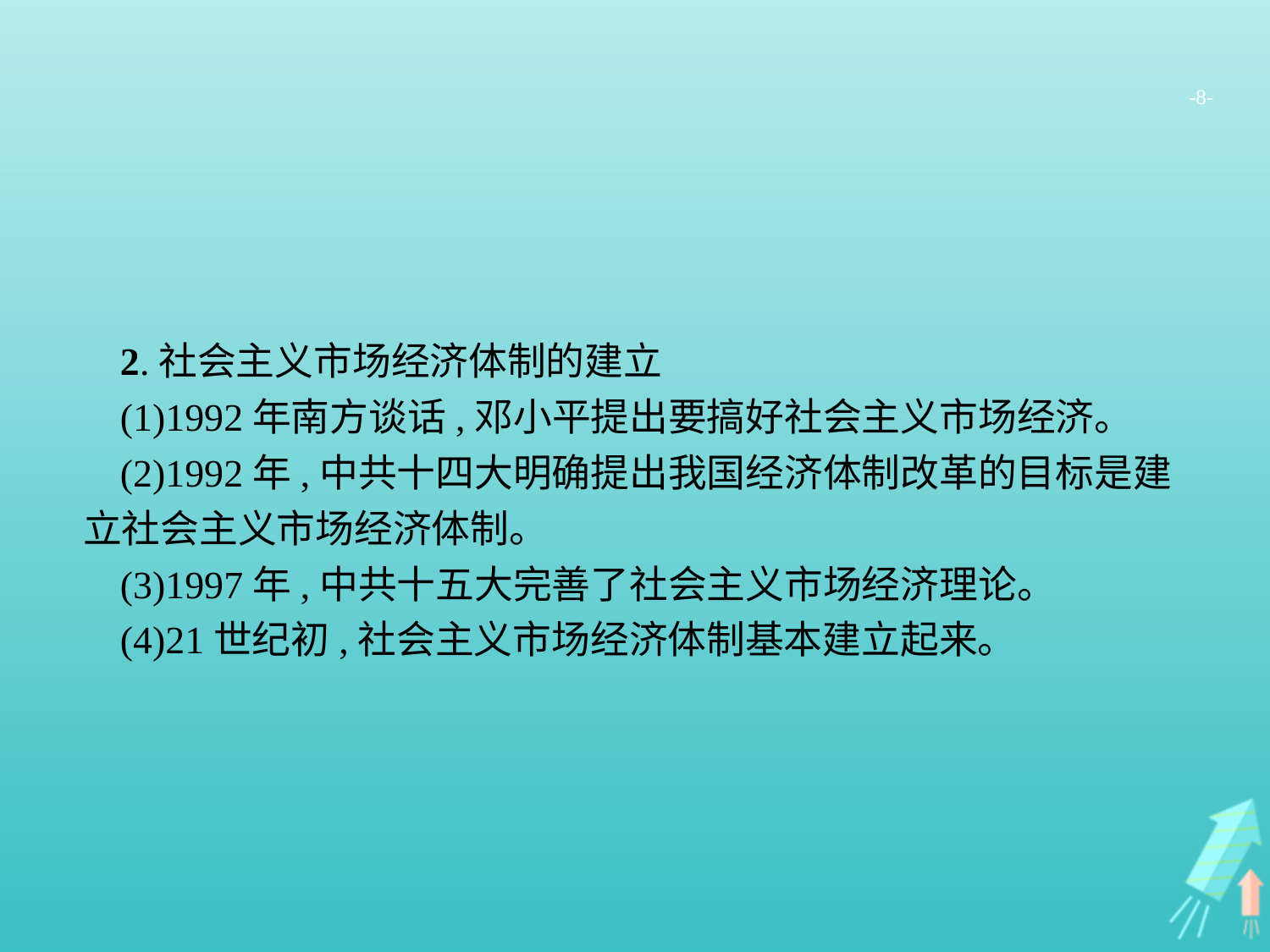

-8-
2.社会主义市场经济体制的建立
(1)1992年南方谈话,邓小平提出要搞好社会主义市场经济。
(2)1992年,中共十四大明确提出我国经济体制改革的目标是建立社会主义市场经济体制。
(3)1997年,中共十五大完善了社会主义市场经济理论。
(4)21世纪初,社会主义市场经济体制基本建立起来。